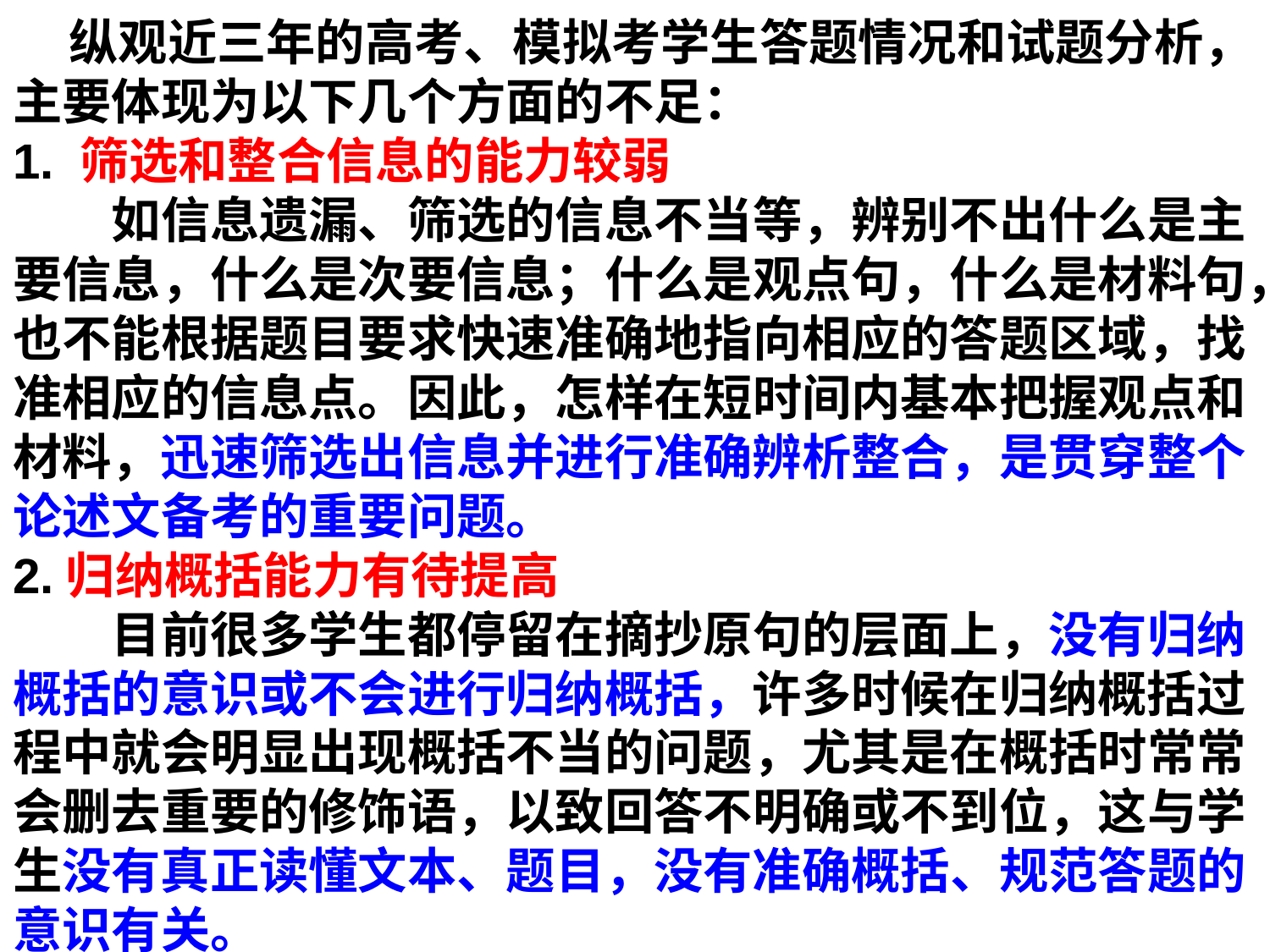

纵观近三年的高考、模拟考学生答题情况和试题分析，主要体现为以下几个方面的不足：
1. 筛选和整合信息的能力较弱
　　如信息遗漏、筛选的信息不当等，辨别不出什么是主要信息，什么是次要信息；什么是观点句，什么是材料句，也不能根据题目要求快速准确地指向相应的答题区域，找准相应的信息点。因此，怎样在短时间内基本把握观点和材料，迅速筛选出信息并进行准确辨析整合，是贯穿整个论述文备考的重要问题。
2.归纳概括能力有待提高
　　目前很多学生都停留在摘抄原句的层面上，没有归纳概括的意识或不会进行归纳概括，许多时候在归纳概括过程中就会明显出现概括不当的问题，尤其是在概括时常常会删去重要的修饰语，以致回答不明确或不到位，这与学生没有真正读懂文本、题目，没有准确概括、规范答题的意识有关。